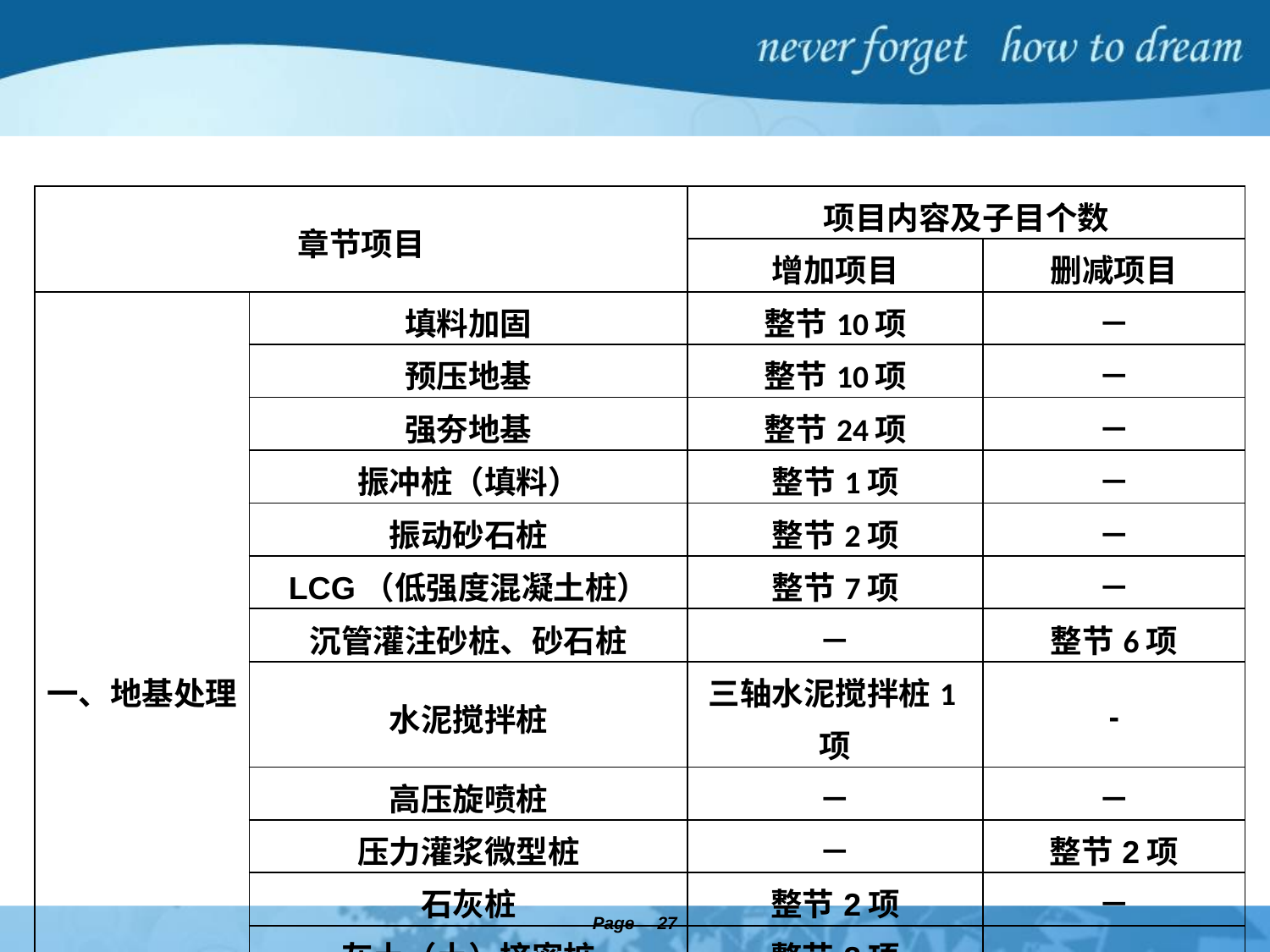

| 章节项目 |  | 项目内容及子目个数 |  |
| --- | --- | --- | --- |
|  |  | 增加项目 | 删减项目 |
| 一、地基处理 | 填料加固 | 整节10项 | － |
|  | 预压地基 | 整节10项 | － |
|  | 强夯地基 | 整节24项 | － |
|  | 振冲桩（填料） | 整节1项 | － |
|  | 振动砂石桩 | 整节2项 | － |
|  | LCG（低强度混凝土桩） | 整节7项 | － |
|  | 沉管灌注砂桩、砂石桩 | － | 整节6项 |
|  | 水泥搅拌桩 | 三轴水泥搅拌桩1项 | - |
|  | 高压旋喷桩 | － | － |
|  | 压力灌浆微型桩 | － | 整节2项 |
|  | 石灰桩 | 整节2项 | － |
|  | 灰土（土）挤密桩 | 整节2项 | － |
|  | 地基注浆 | 整节4项 | － |
|  | 褥垫层 | 整节6项 | － |